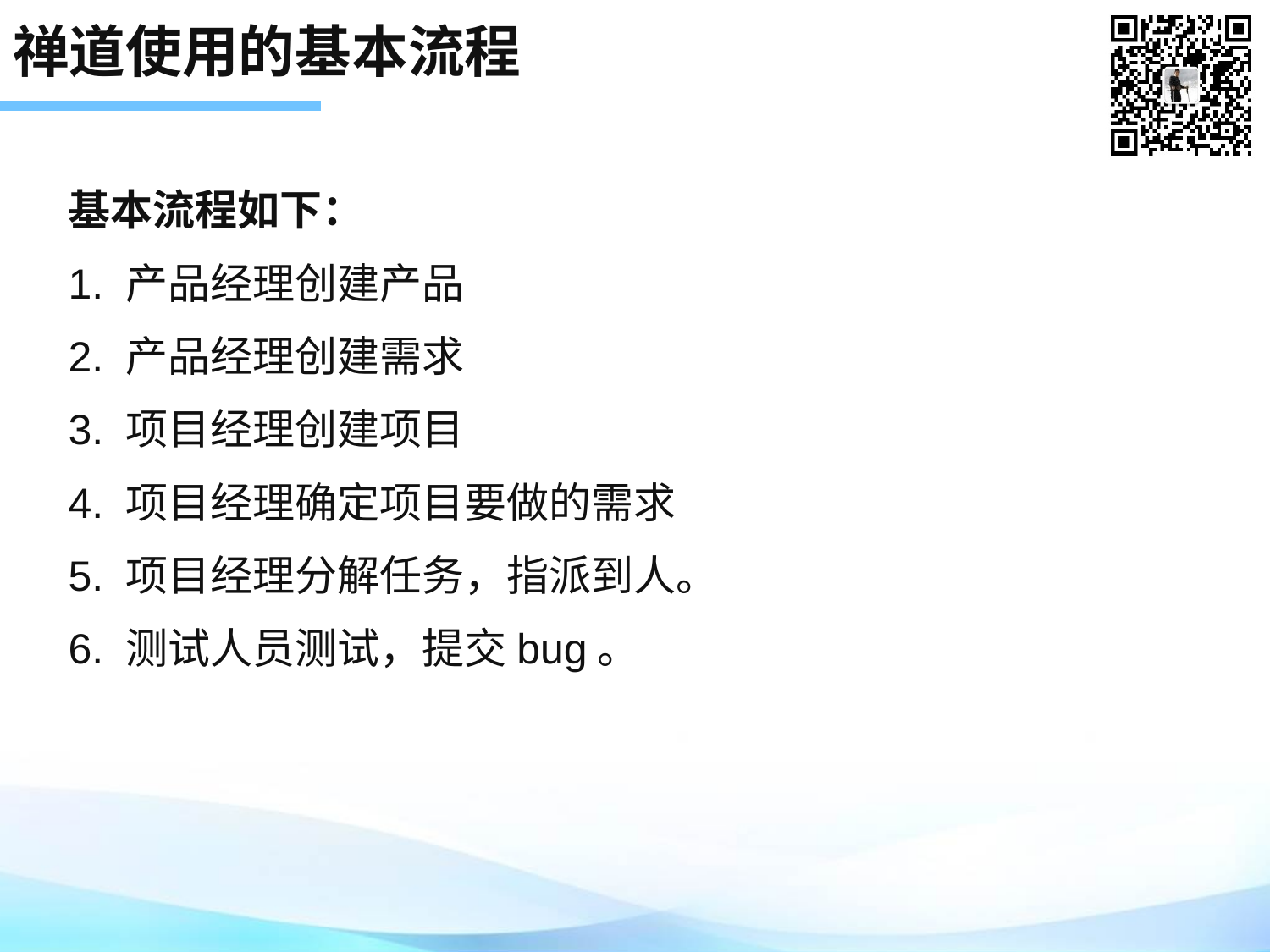

# 禅道使用的基本流程
基本流程如下：
1. 产品经理创建产品
2. 产品经理创建需求
3. 项目经理创建项目
4. 项目经理确定项目要做的需求
5. 项目经理分解任务，指派到人。
6. 测试人员测试，提交bug。